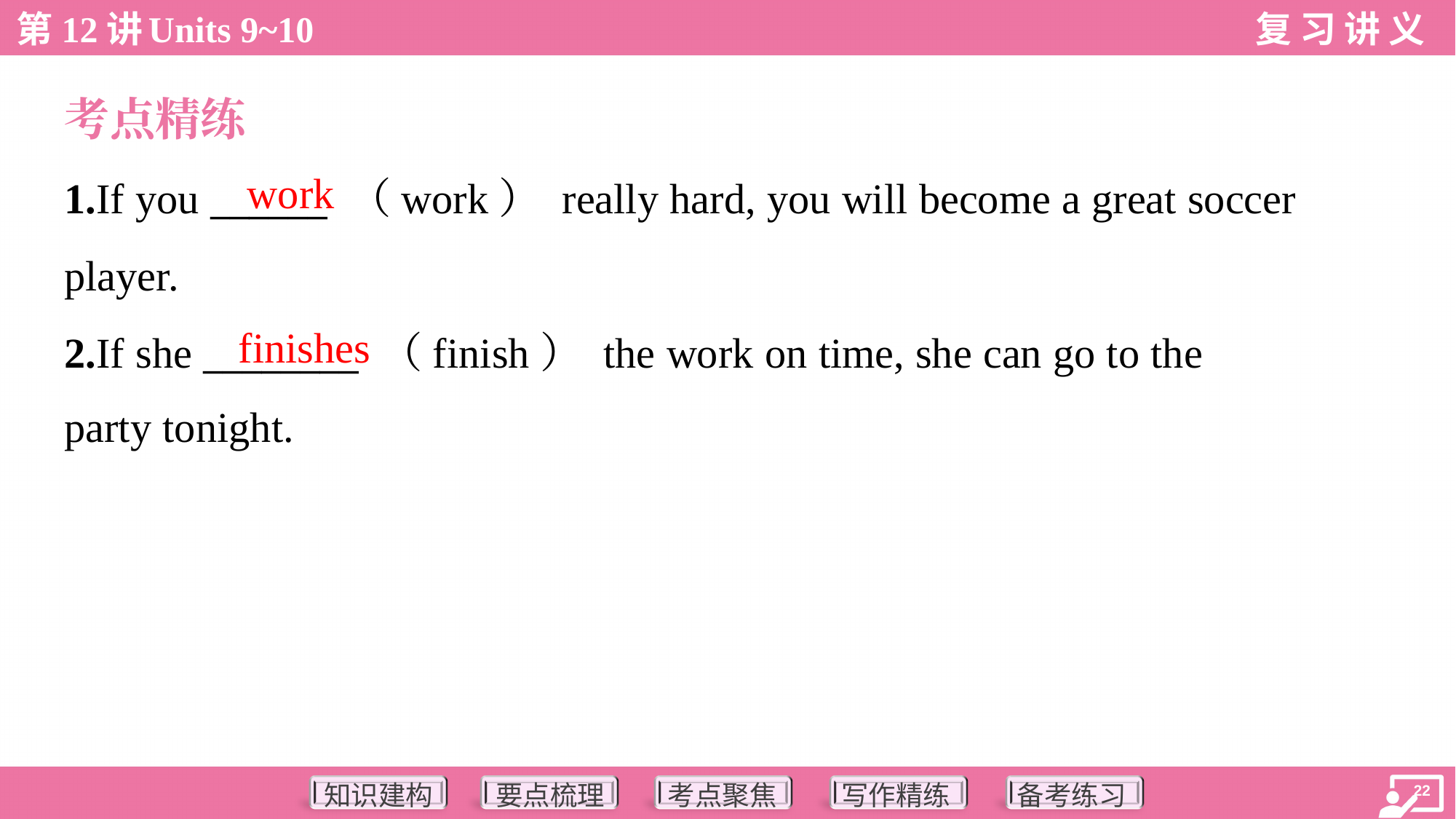

考点精练
work
1.If you ______ （work） really hard, you will become a great soccer
player.
2.If she ________ （finish） the work on time, she can go to the
party tonight.
finishes